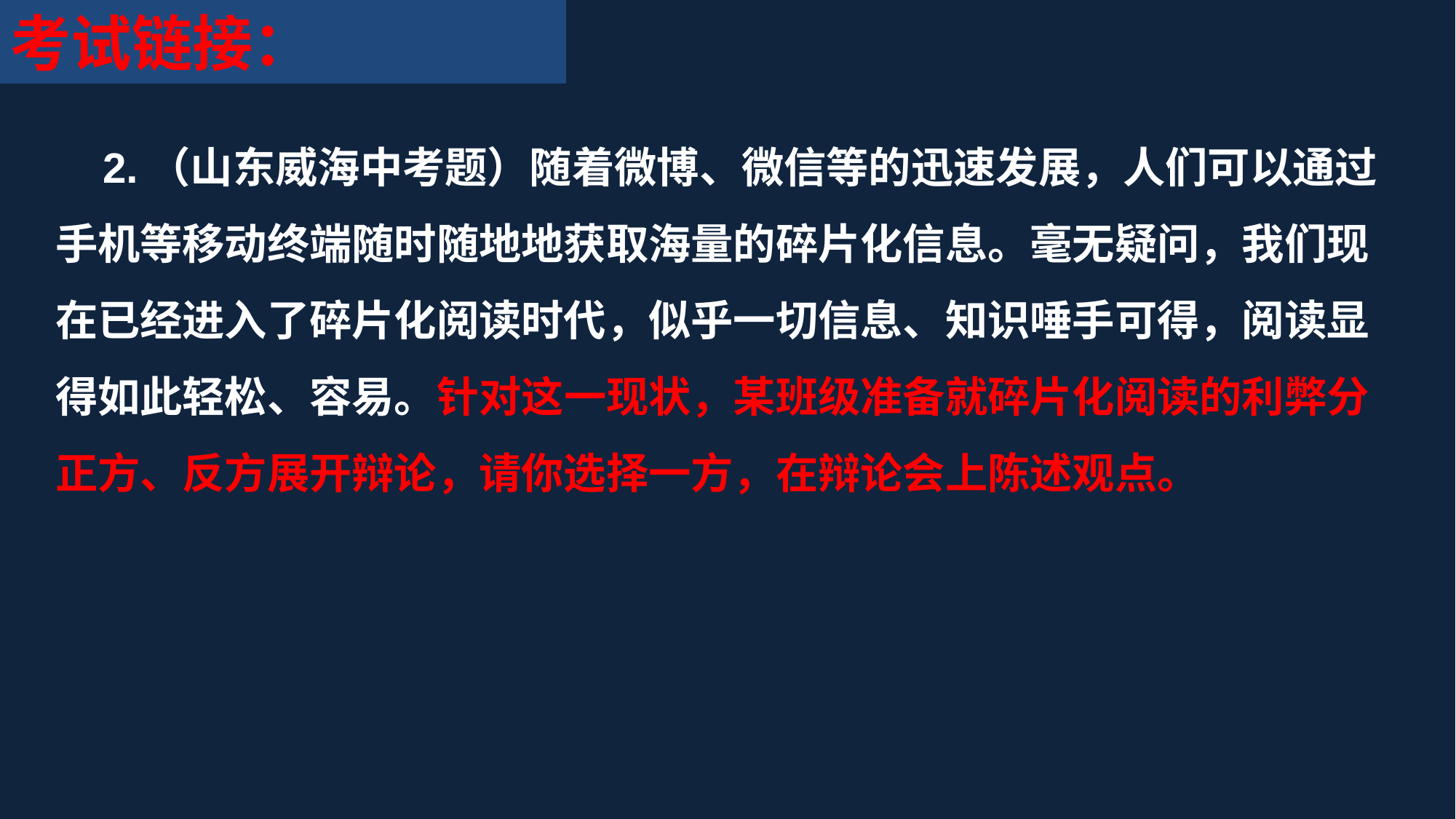

考试链接：
    2.（山东威海中考题）随着微博、微信等的迅速发展，人们可以通过手机等移动终端随时随地地获取海量的碎片化信息。毫无疑问，我们现在已经进入了碎片化阅读时代，似乎一切信息、知识唾手可得，阅读显得如此轻松、容易。针对这一现状，某班级准备就碎片化阅读的利弊分正方、反方展开辩论，请你选择一方，在辩论会上陈述观点。